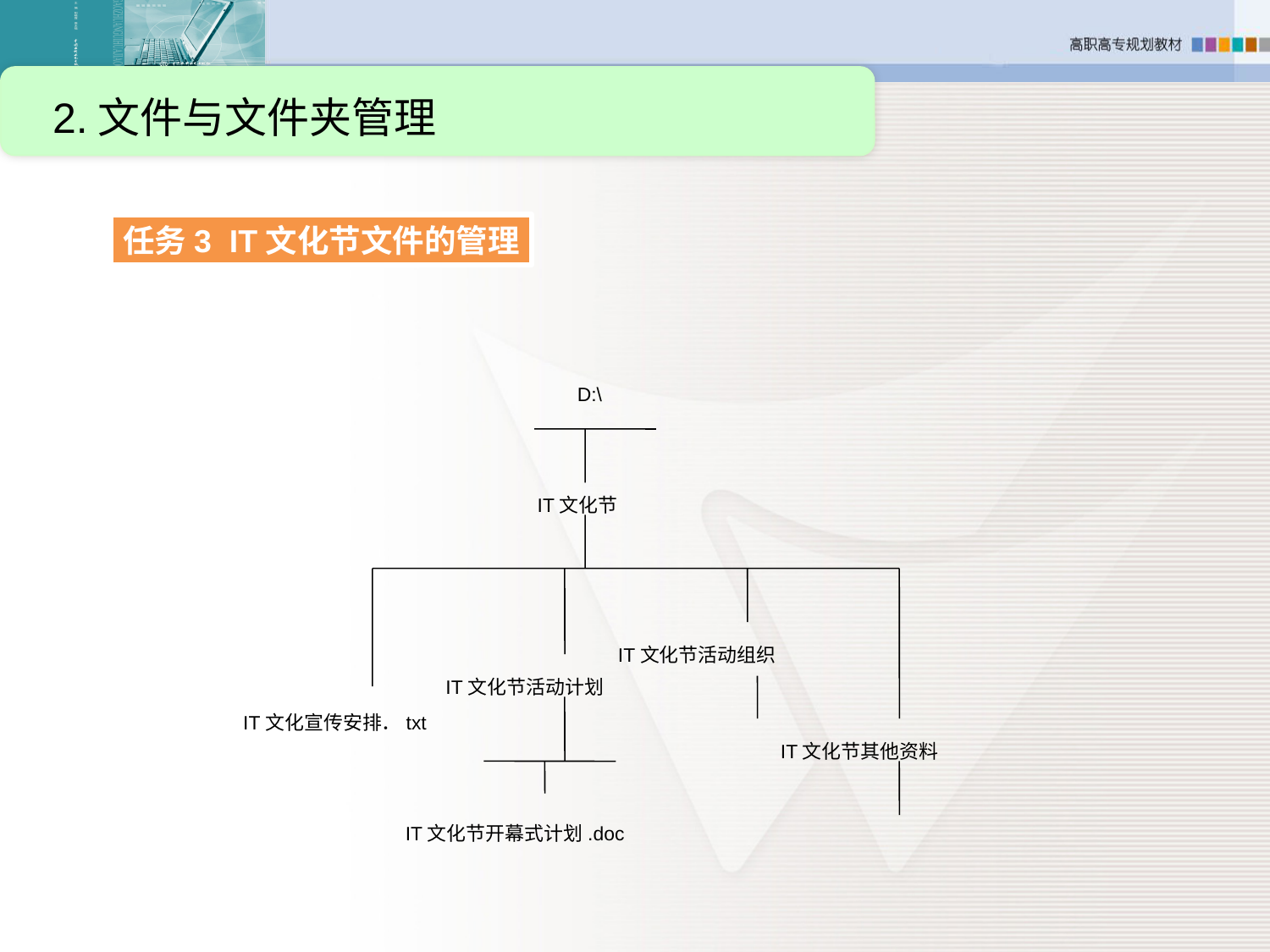

2.文件与文件夹管理
任务3  IT文化节文件的管理

D:\

IT文化节

IT文化节活动组织
IT文化节活动计划

IT文化宣传安排．txt

IT文化节其他资料

IT文化节开幕式计划.doc